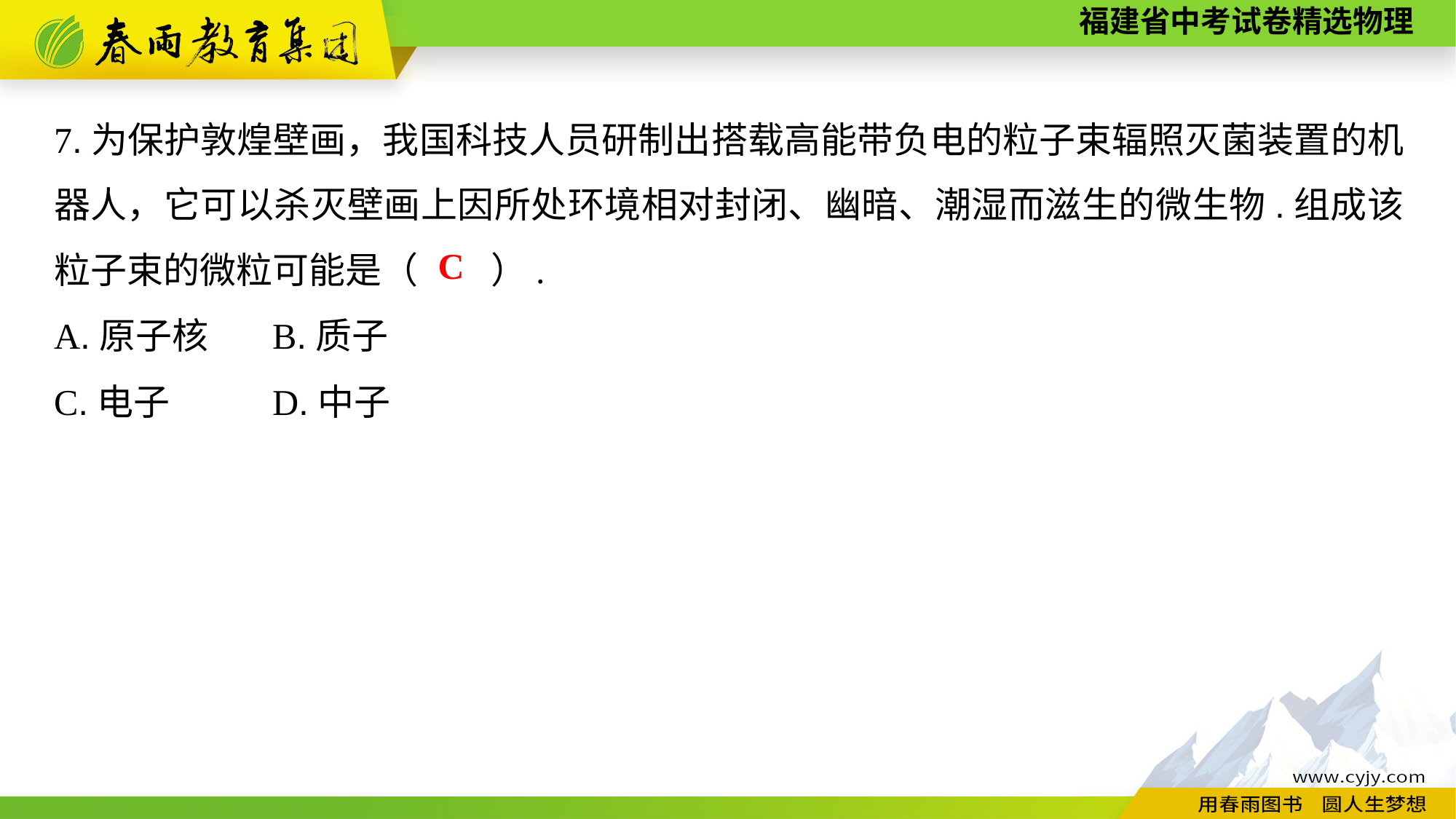

7.为保护敦煌壁画，我国科技人员研制出搭载高能带负电的粒子束辐照灭菌装置的机器人，它可以杀灭壁画上因所处环境相对封闭、幽暗、潮湿而滋生的微生物.组成该粒子束的微粒可能是（　　）.
A.原子核	B.质子
C.电子　　	D.中子
C